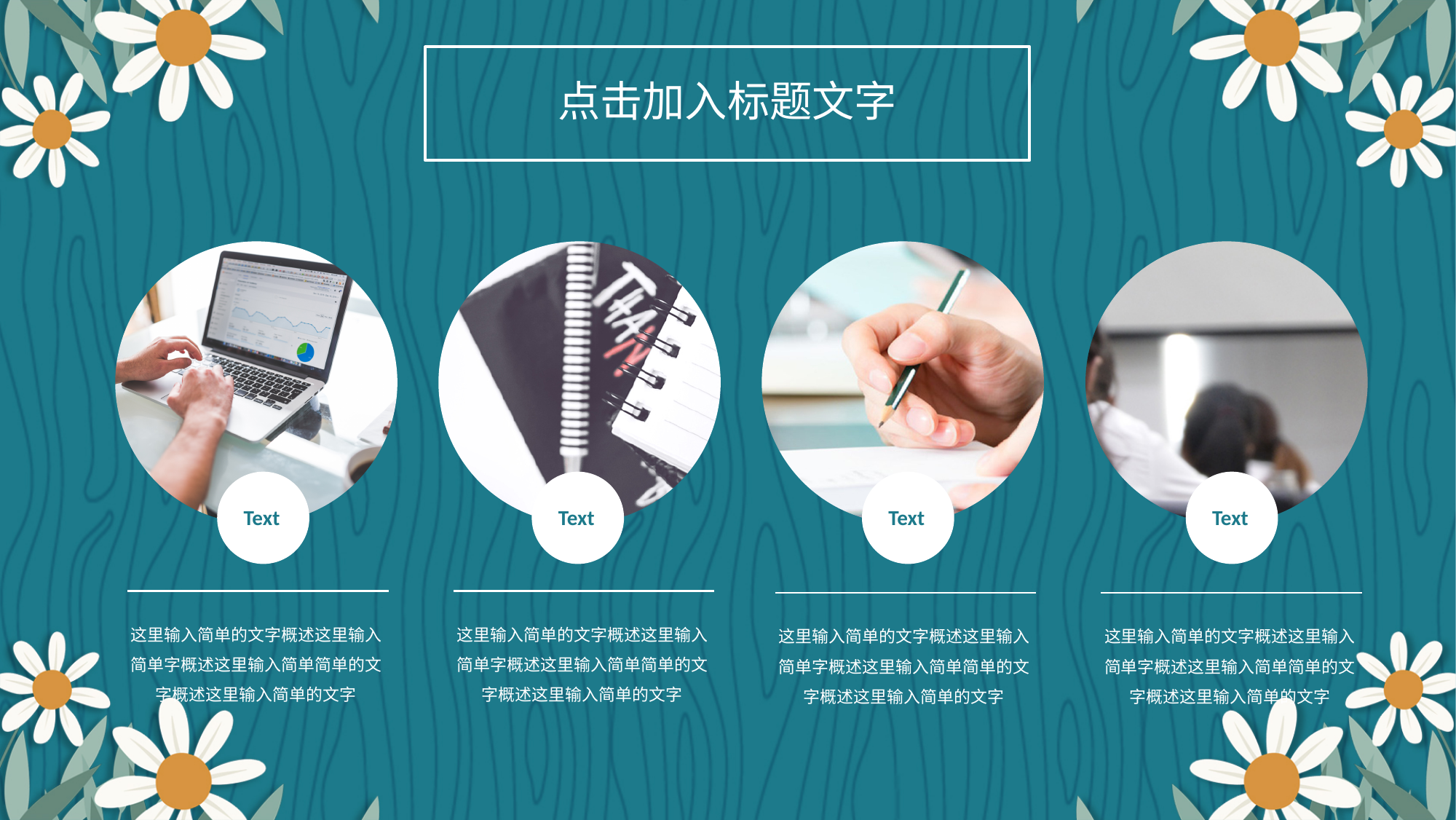

点击加入标题文字

Text
Text
Text
Text
这里输入简单的文字概述这里输入简单字概述这里输入简单简单的文字概述这里输入简单的文字
这里输入简单的文字概述这里输入简单字概述这里输入简单简单的文字概述这里输入简单的文字
这里输入简单的文字概述这里输入简单字概述这里输入简单简单的文字概述这里输入简单的文字
这里输入简单的文字概述这里输入简单字概述这里输入简单简单的文字概述这里输入简单的文字